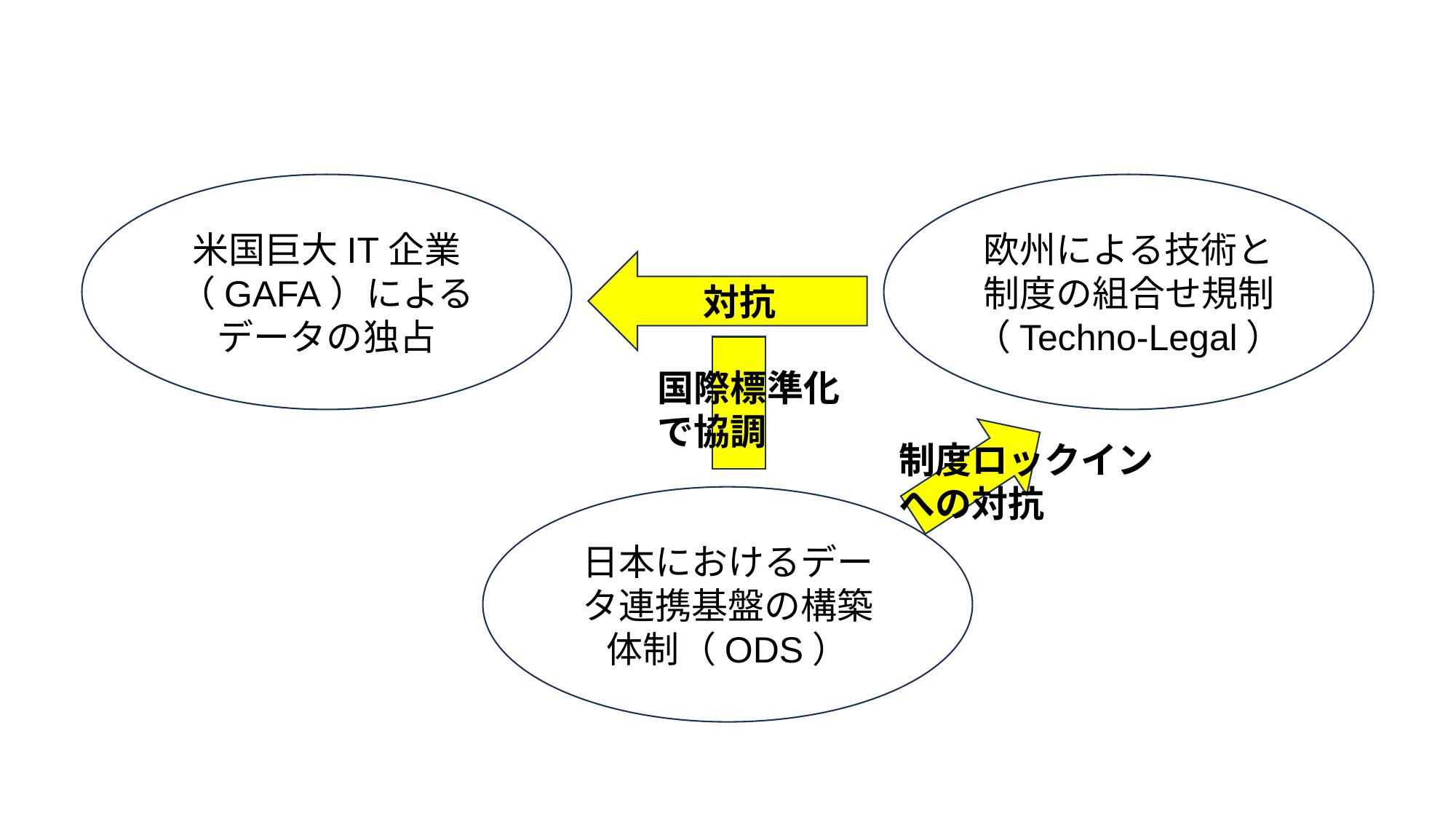

米国巨大IT企業（GAFA）によるデータの独占
欧州による技術と制度の組合せ規制（Techno-Legal）
対抗

国際標準化で協調

制度ロックインへの対抗
日本におけるデータ連携基盤の構築体制（ODS）